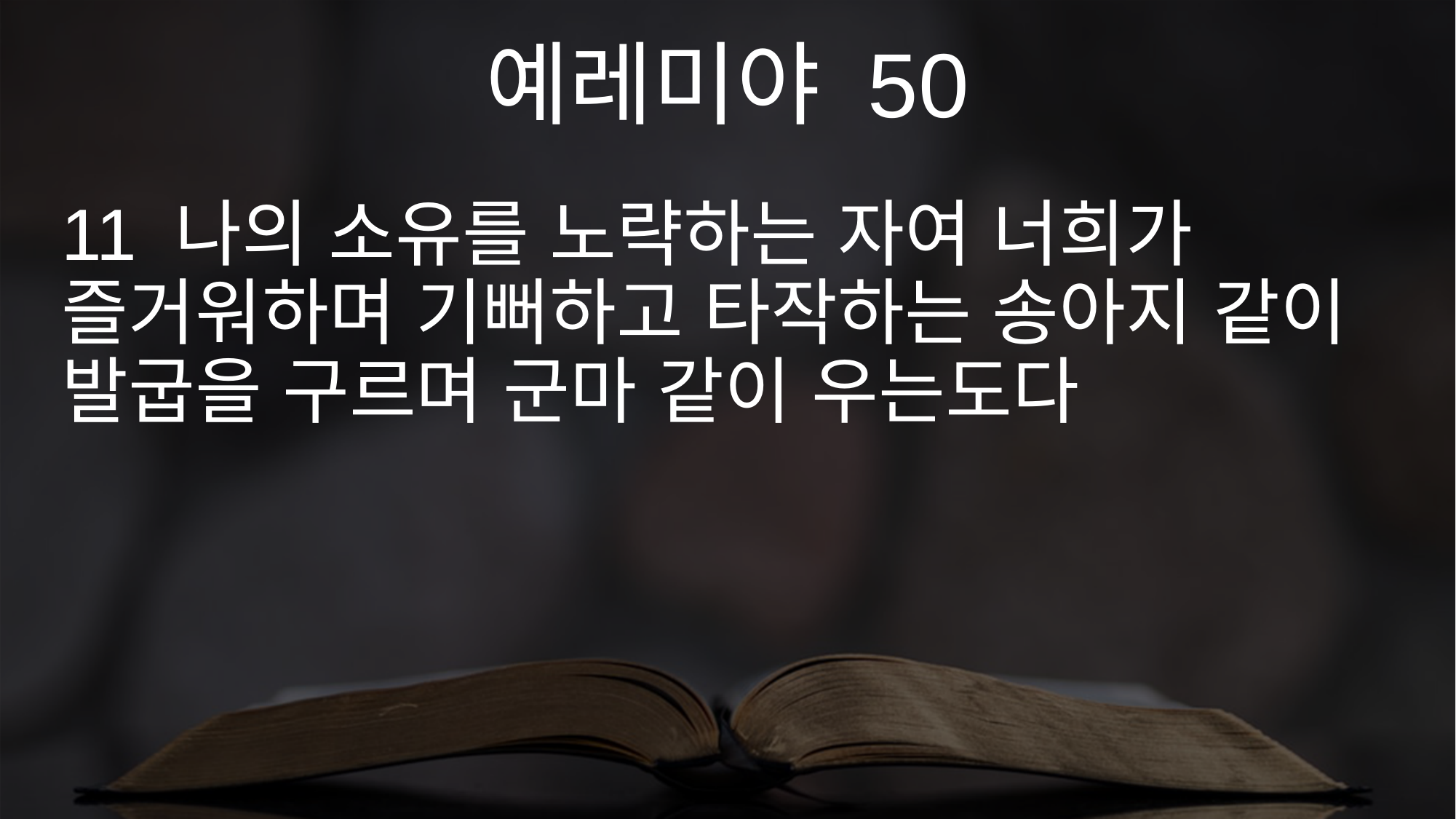

예레미야 50
11 나의 소유를 노략하는 자여 너희가 즐거워하며 기뻐하고 타작하는 송아지 같이 발굽을 구르며 군마 같이 우는도다